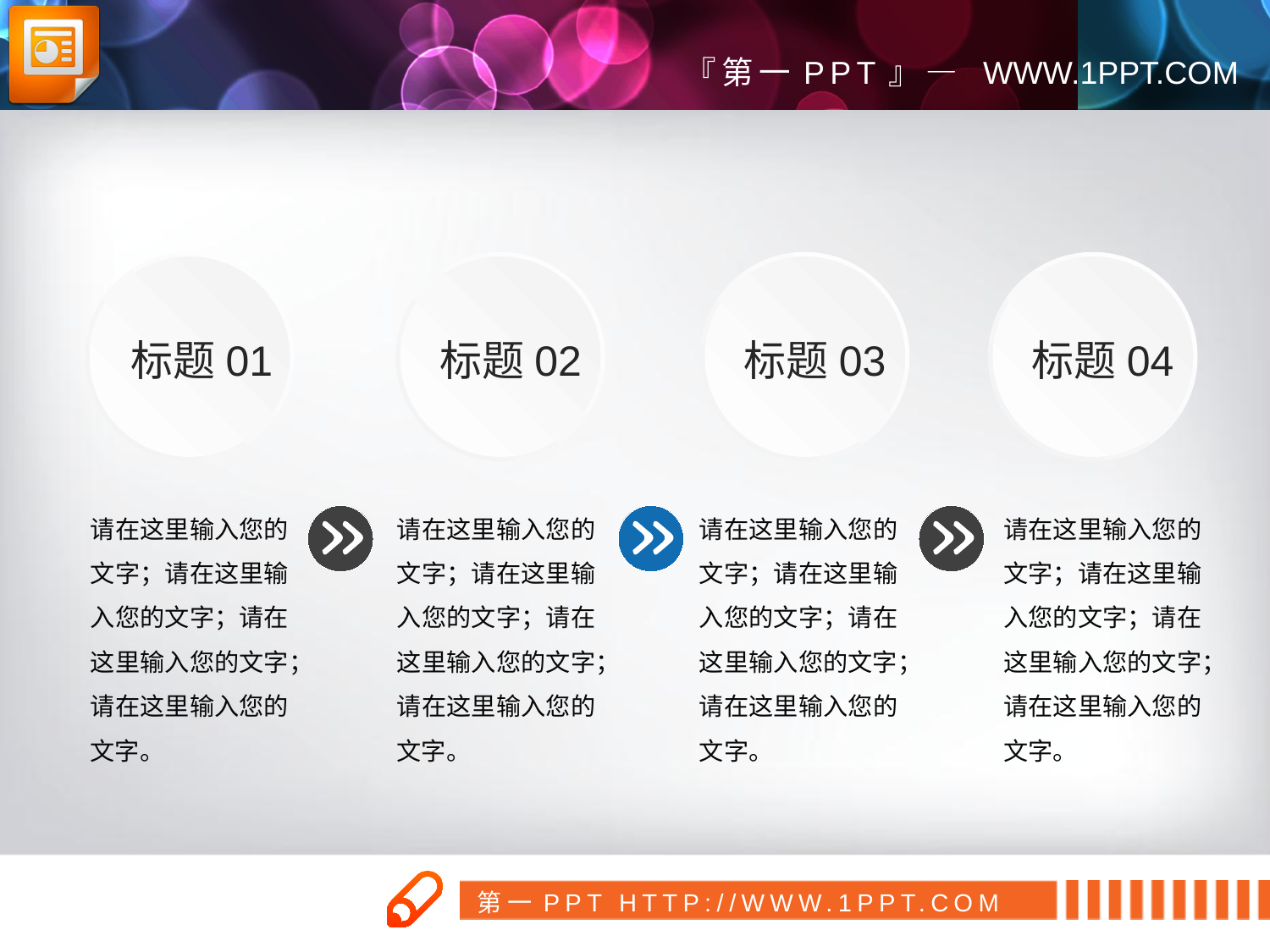

标题01

标题02

标题03

标题04
请在这里输入您的文字；请在这里输入您的文字；请在这里输入您的文字；请在这里输入您的文字。
请在这里输入您的文字；请在这里输入您的文字；请在这里输入您的文字；请在这里输入您的文字。
请在这里输入您的文字；请在这里输入您的文字；请在这里输入您的文字；请在这里输入您的文字。
请在这里输入您的文字；请在这里输入您的文字；请在这里输入您的文字；请在这里输入您的文字。